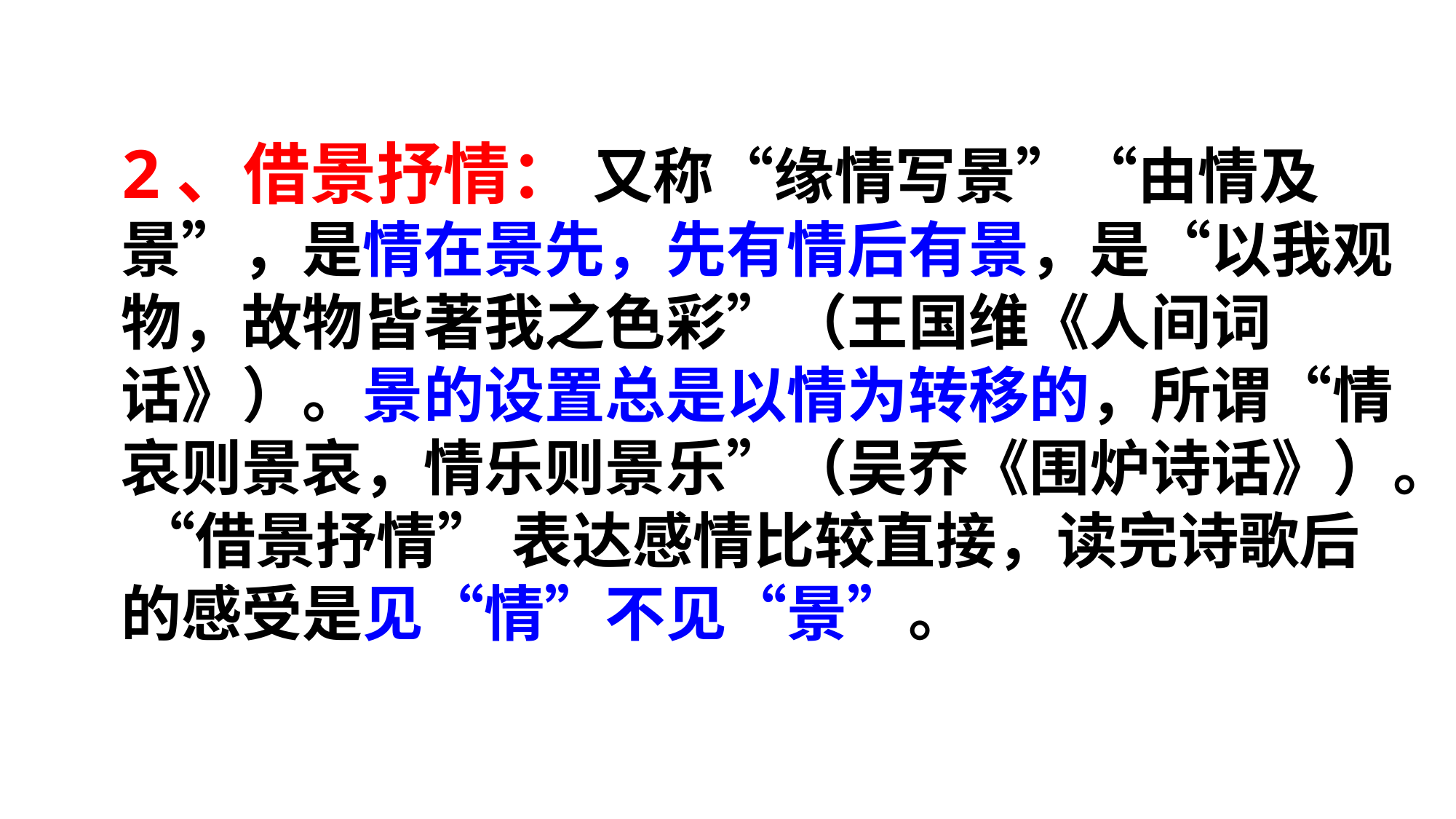

2、借景抒情： 又称“缘情写景”“由情及景”，是情在景先，先有情后有景，是“以我观物，故物皆著我之色彩”（王国维《人间词话》）。景的设置总是以情为转移的，所谓“情哀则景哀，情乐则景乐”（吴乔《围炉诗话》）。 “借景抒情” 表达感情比较直接，读完诗歌后的感受是见“情”不见“景”。